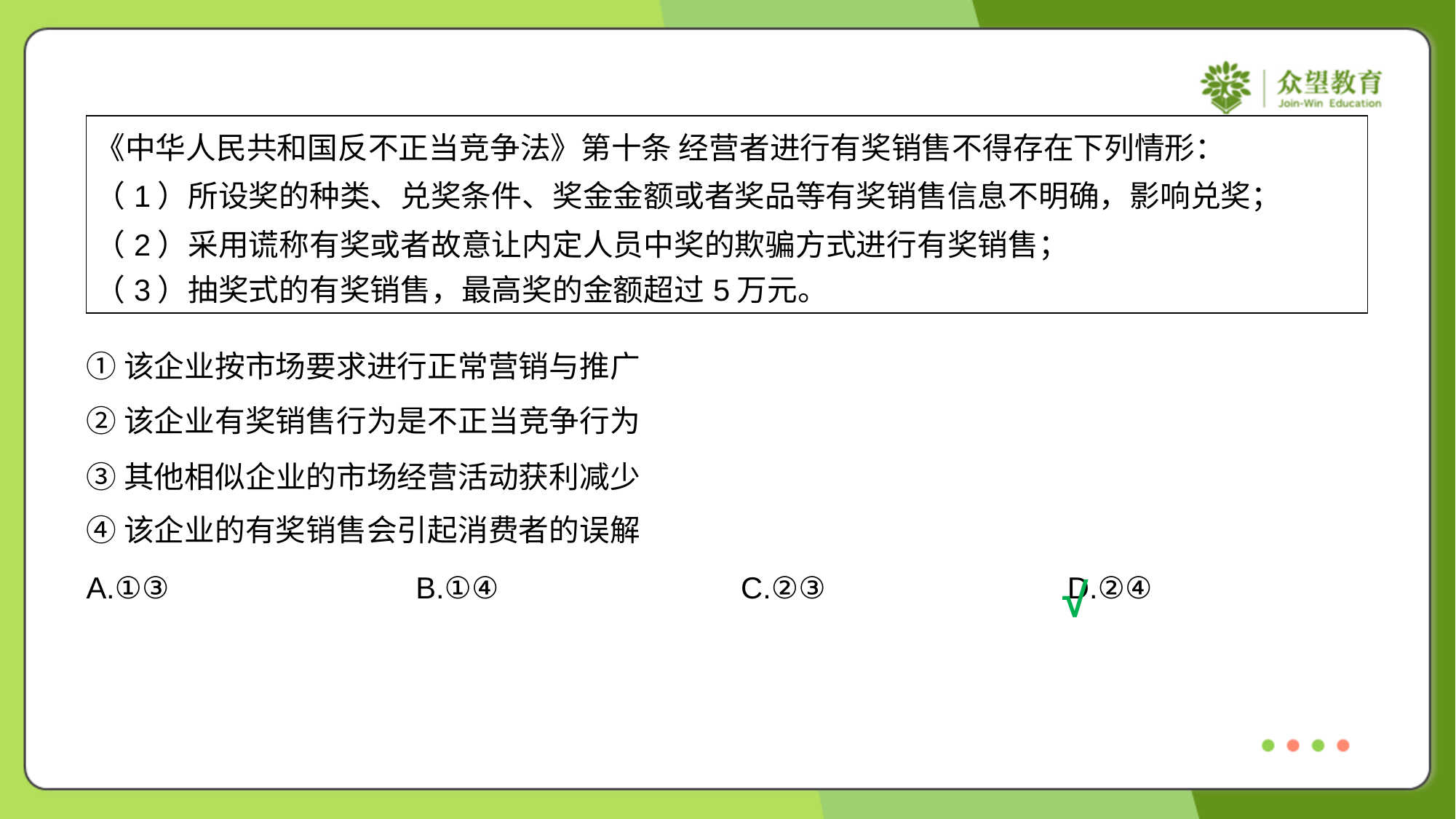

| 《中华人民共和国反不正当竞争法》第十条 经营者进行有奖销售不得存在下列情形： （1）所设奖的种类、兑奖条件、奖金金额或者奖品等有奖销售信息不明确，影响兑奖； （2）采用谎称有奖或者故意让内定人员中奖的欺骗方式进行有奖销售； （3）抽奖式的有奖销售，最高奖的金额超过5万元。 |
| --- |
①该企业按市场要求进行正常营销与推广
②该企业有奖销售行为是不正当竞争行为
③其他相似企业的市场经营活动获利减少
④该企业的有奖销售会引起消费者的误解
A.①③	B.①④	C.②③	D.②④
√